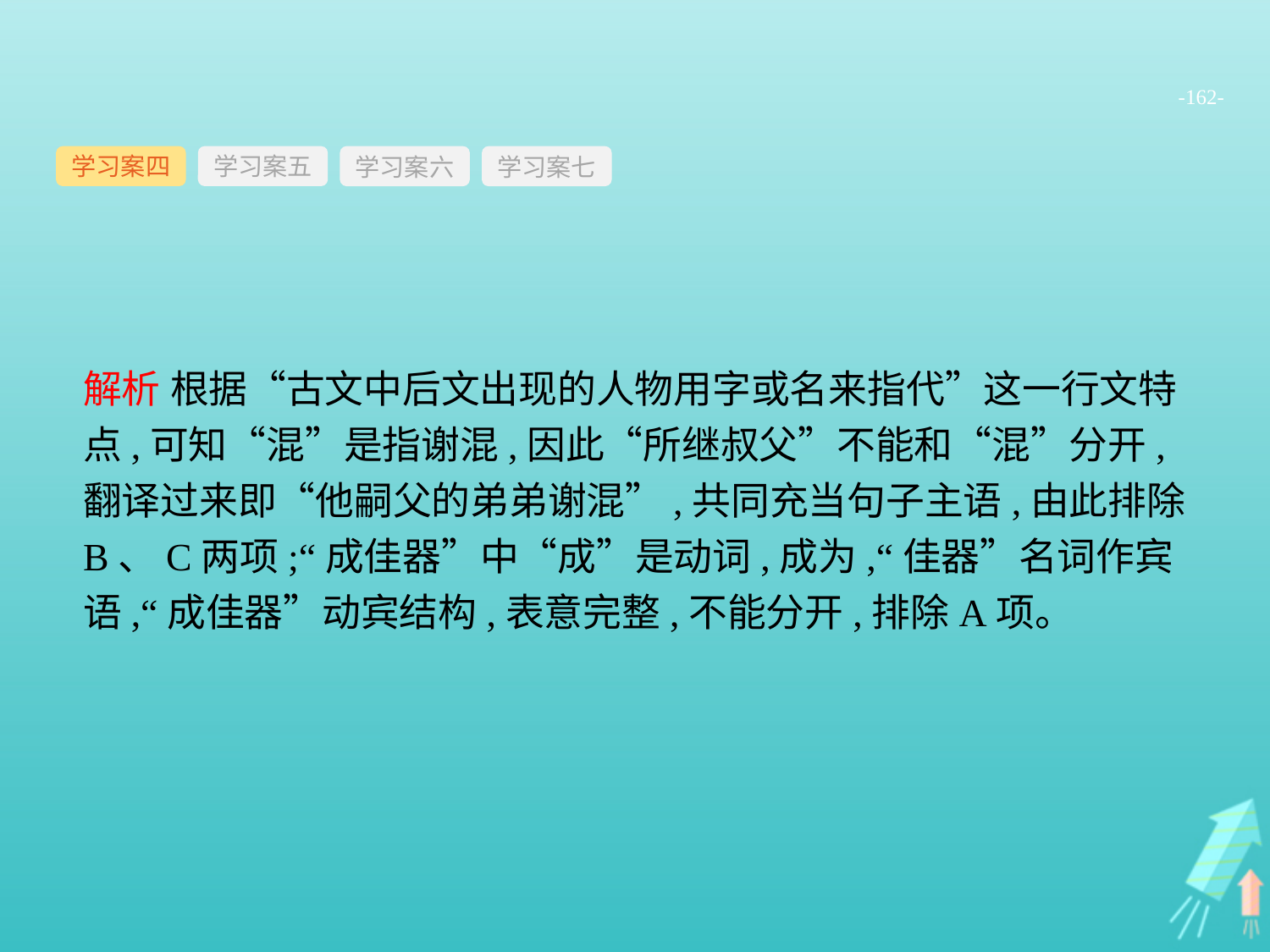

-162-
学习案四
学习案六
学习案七
学习案五
解析 根据“古文中后文出现的人物用字或名来指代”这一行文特点,可知“混”是指谢混,因此“所继叔父”不能和“混”分开,翻译过来即“他嗣父的弟弟谢混”,共同充当句子主语,由此排除B、C两项;“成佳器”中“成”是动词,成为,“佳器”名词作宾语,“成佳器”动宾结构,表意完整,不能分开,排除A项。